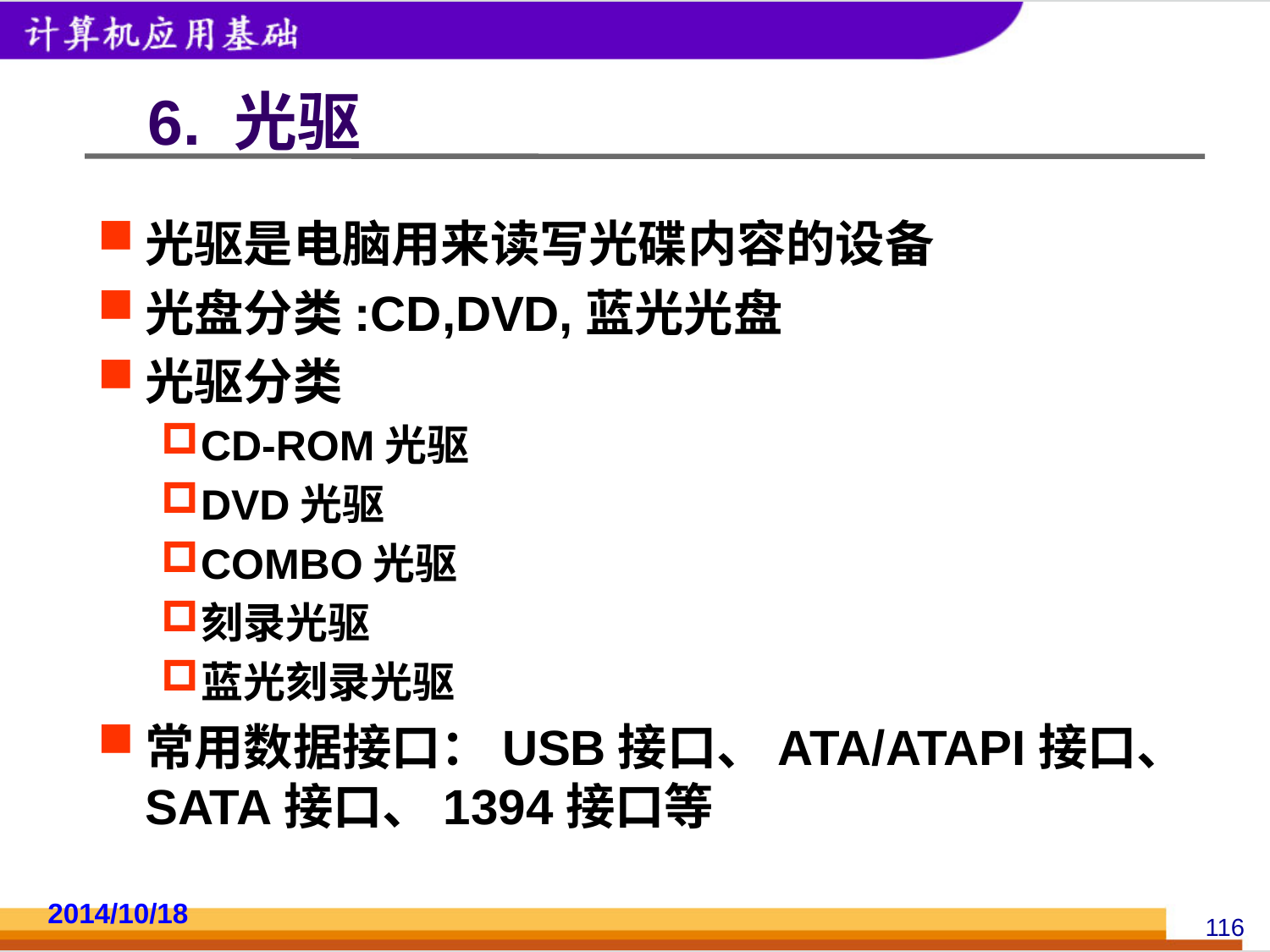

# 6. 光驱
光驱是电脑用来读写光碟内容的设备
光盘分类:CD,DVD,蓝光光盘
光驱分类
CD-ROM光驱
DVD光驱
COMBO光驱
刻录光驱
蓝光刻录光驱
常用数据接口：USB接口、ATA/ATAPI接口、SATA接口、1394接口等
2014/10/18